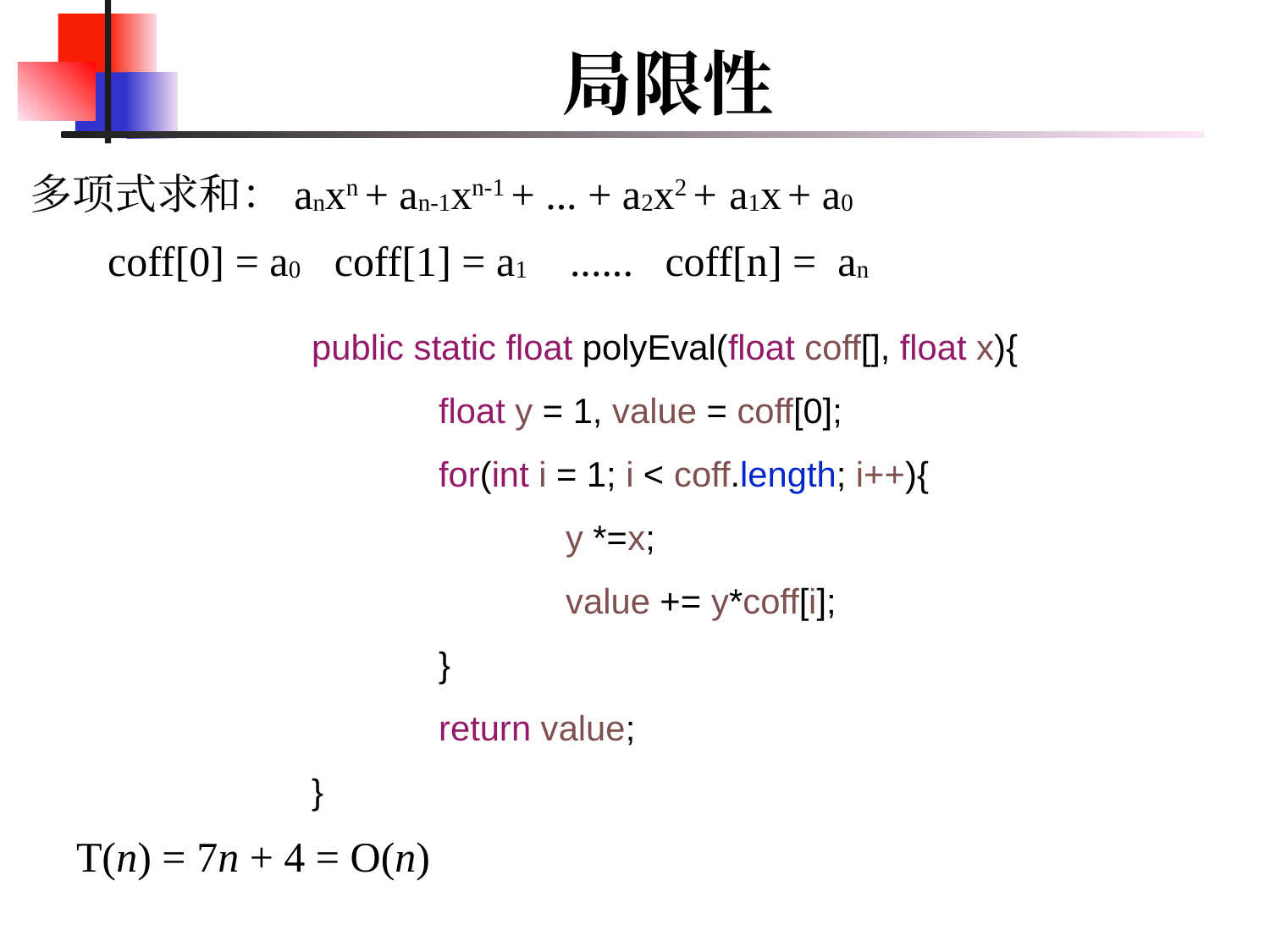

# 局限性
多项式求和：anxn + an-1xn-1 + ... + a2x2 +  a1x + a0
coff[0] = a0    coff[1] = a1    ......   coff[n] =  an
	public static float polyEval(float coff[], float x){
		float y = 1, value = coff[0];
		for(int i = 1; i < coff.length; i++){
			y *=x;
			value += y*coff[i];
		}
		return value;
	}
T(n) = 7n + 4 = O(n)